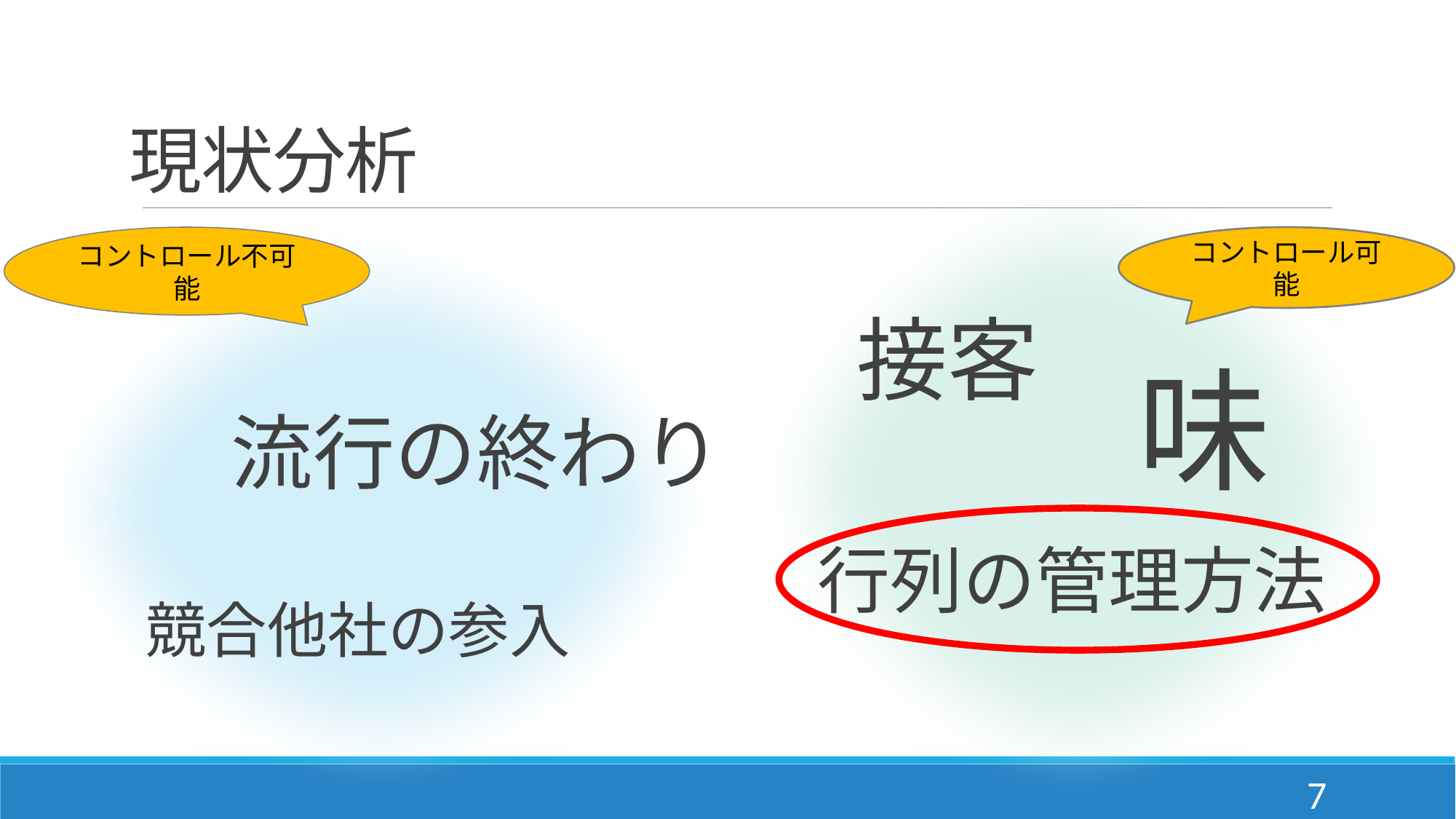

# 現状分析

コントロール不可能
コントロール可能
接客
味
流行の終わり

行列の管理方法
競合他社の参入
7